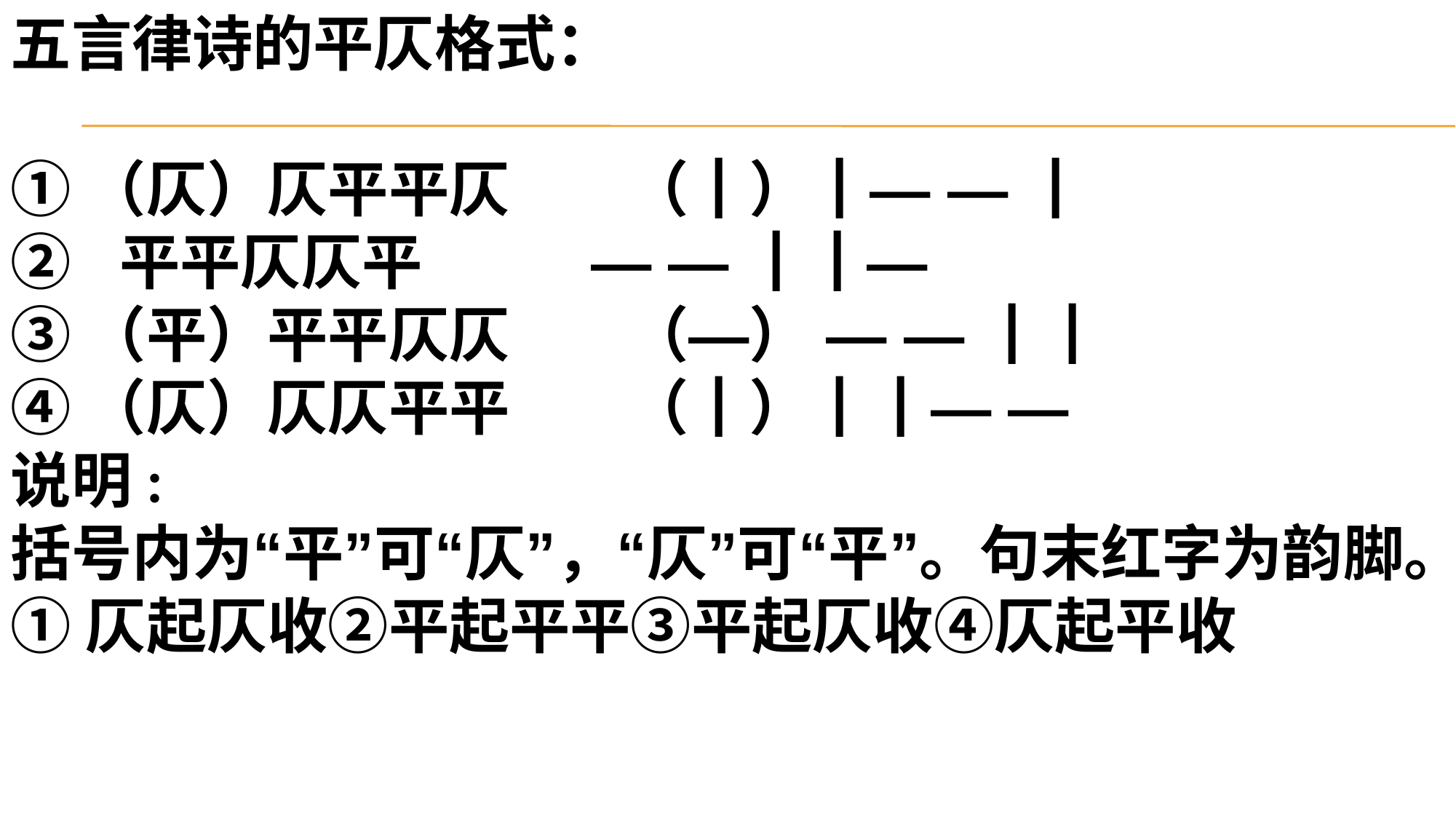

五言律诗的平仄格式：

①（仄）仄平平仄       （┃）┃— — ┃
②  平平仄仄平          — — ┃┃—
③（平）平平仄仄       （—） — — ┃┃
④（仄）仄仄平平       （┃）┃┃— —
说明:
括号内为“平”可“仄”，“仄”可“平”。句末红字为韵脚。
①仄起仄收②平起平平③平起仄收④仄起平收
#